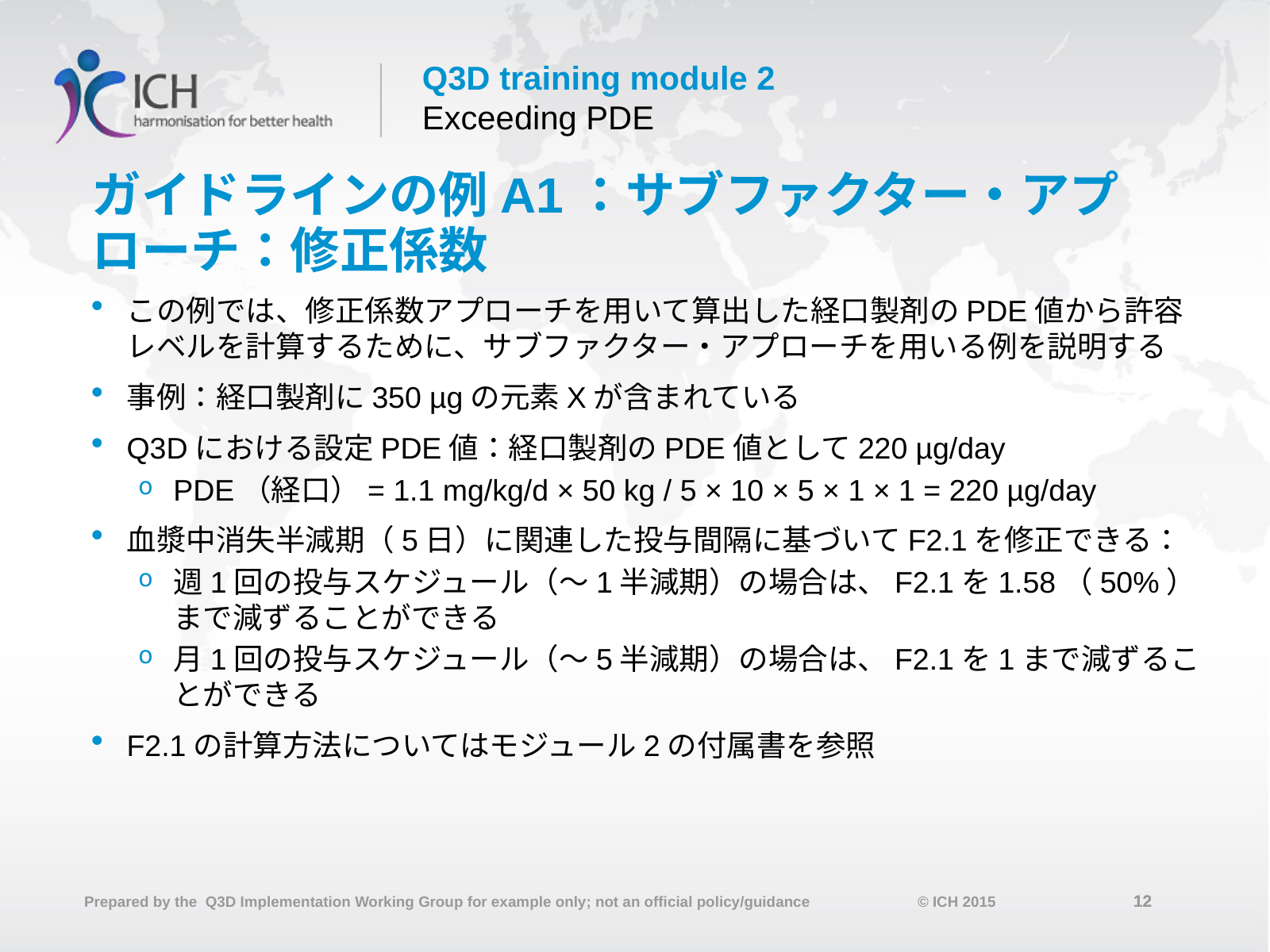

# ガイドラインの例A1：サブファクター・アプローチ：修正係数
この例では、修正係数アプローチを用いて算出した経口製剤のPDE値から許容レベルを計算するために、サブファクター・アプローチを用いる例を説明する
事例：経口製剤に350 µgの元素Xが含まれている
Q3Dにおける設定PDE値：経口製剤のPDE値として220 µg/day
PDE（経口）= 1.1 mg/kg/d × 50 kg / 5 × 10 × 5 × 1 × 1 = 220 µg/day
血漿中消失半減期（5日）に関連した投与間隔に基づいてF2.1を修正できる：
週1回の投与スケジュール（～1半減期）の場合は、F2.1を1.58（50%）まで減ずることができる
月1回の投与スケジュール（～5半減期）の場合は、F2.1を1まで減ずることができる
F2.1の計算方法についてはモジュール2の付属書を参照